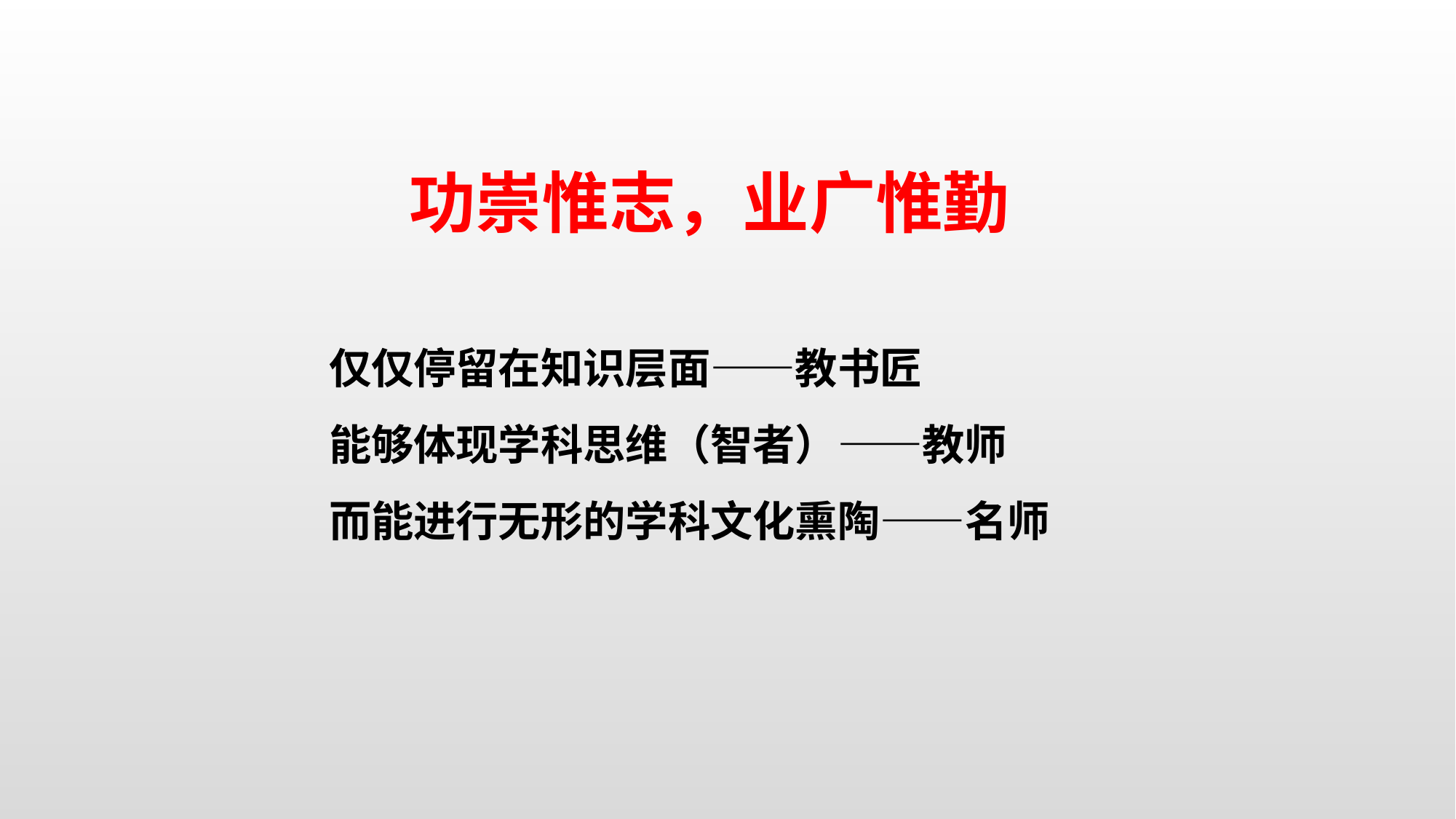

功崇惟志，业广惟勤
仅仅停留在知识层面——教书匠
能够体现学科思维（智者）——教师
而能进行无形的学科文化熏陶——名师